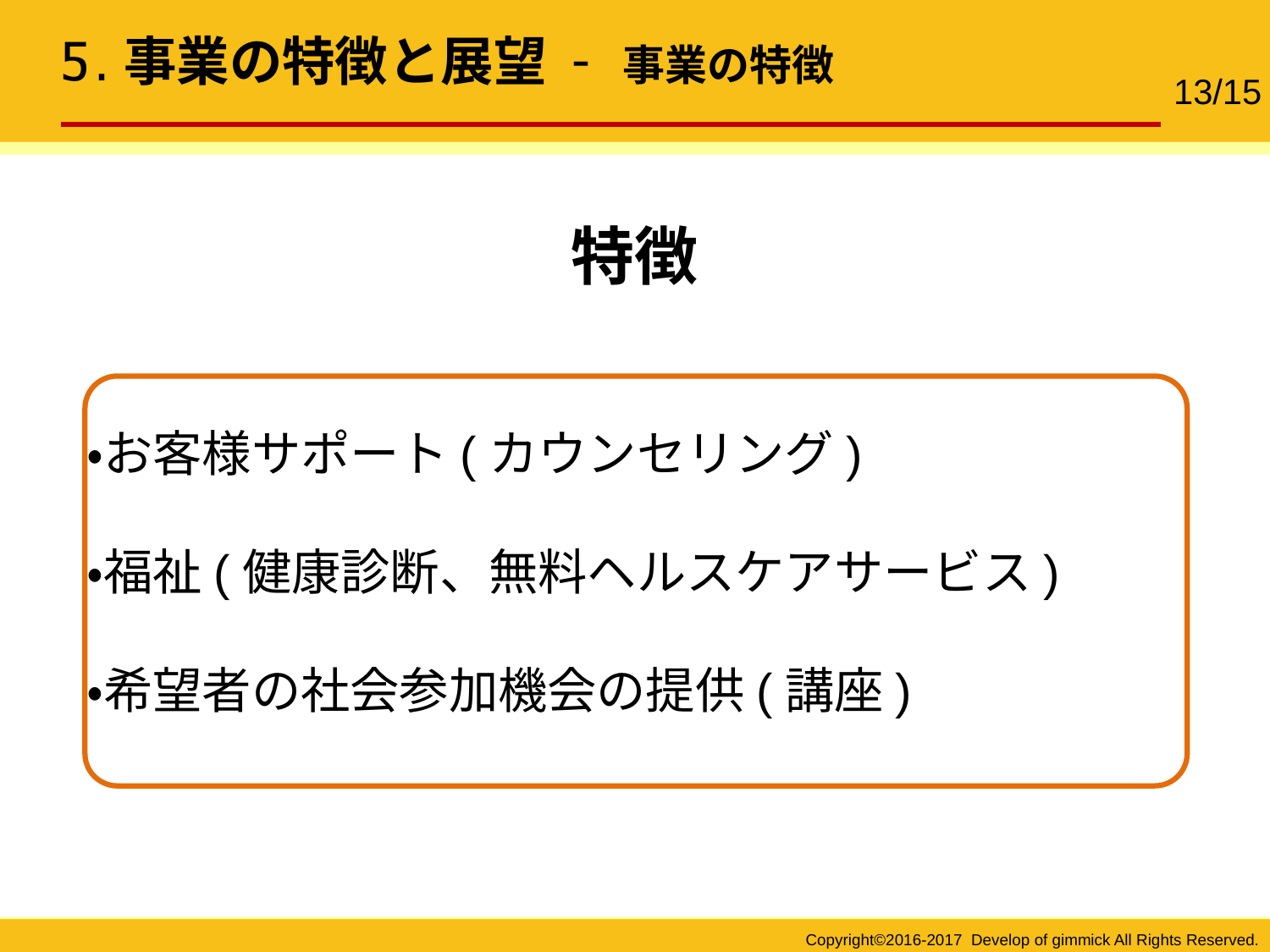

5.事業の特徴と展望 - 事業の特徴
13/15
特徴

・お客様サポート(カウンセリング)

・福祉(健康診断、無料ヘルスケアサービス)

・希望者の社会参加機会の提供(講座)
Copyright©2016-2017  Develop of gimmick All Rights Reserved.